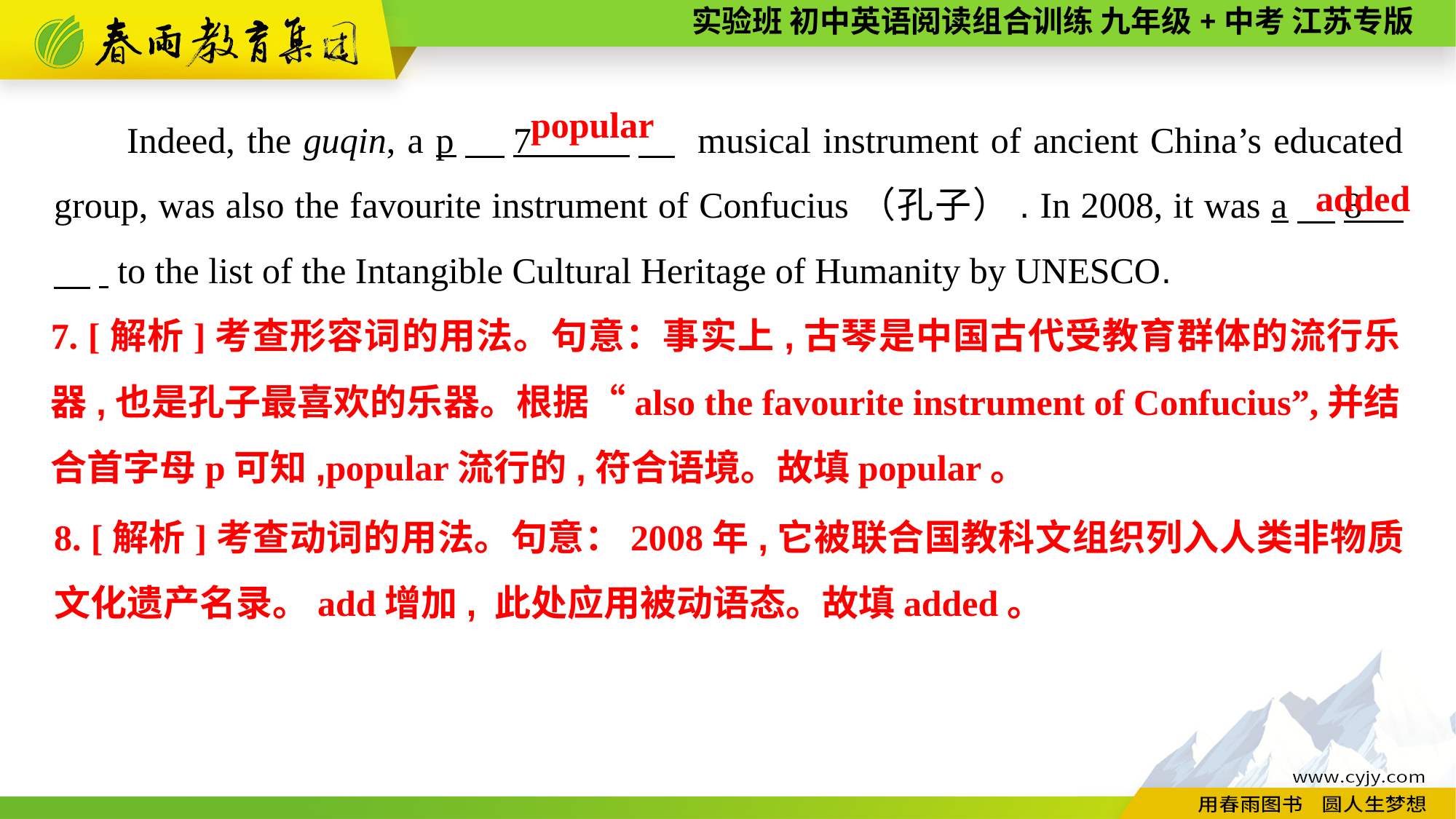

Indeed, the guqin, a p　7        　 musical instrument of ancient China’s educated group, was also the favourite instrument of Confucius（孔子）. In 2008, it was a　8     　. to the list of the Intangible Cultural Heritage of Humanity by UNESCO.
popular
added
7. [解析]考查形容词的用法。句意：事实上,古琴是中国古代受教育群体的流行乐器,也是孔子最喜欢的乐器。根据“also the favourite instrument of Confucius”,并结合首字母p可知,popular流行的,符合语境。故填popular。
8. [解析]考查动词的用法。句意：2008年,它被联合国教科文组织列入人类非物质文化遗产名录。add增加, 此处应用被动语态。故填added。